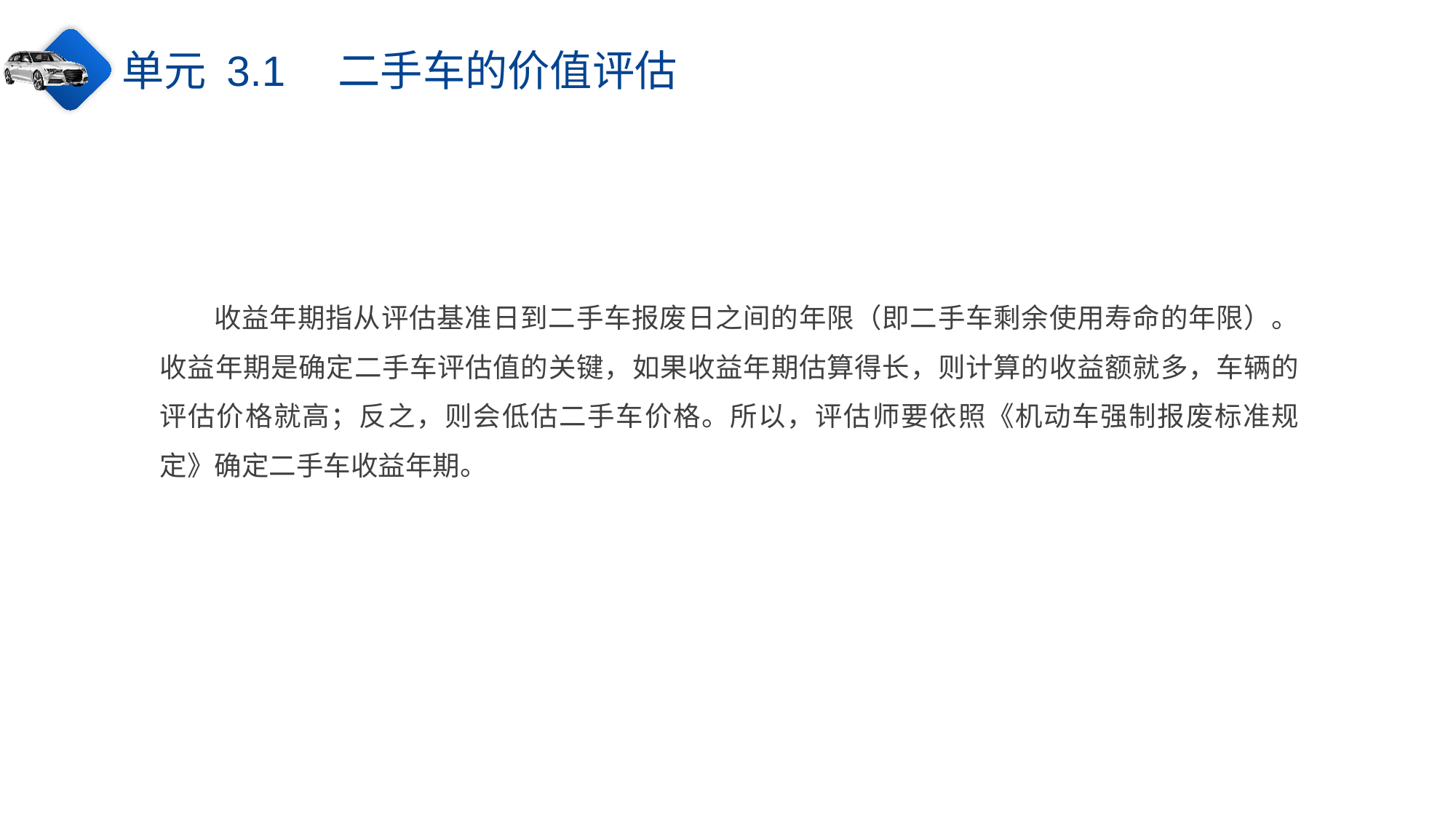

单元 3.1　二手车的价值评估
收益年期指从评估基准日到二手车报废日之间的年限（即二手车剩余使用寿命的年限）。收益年期是确定二手车评估值的关键，如果收益年期估算得长，则计算的收益额就多，车辆的评估价格就高；反之，则会低估二手车价格。所以，评估师要依照《机动车强制报废标准规定》确定二手车收益年期。